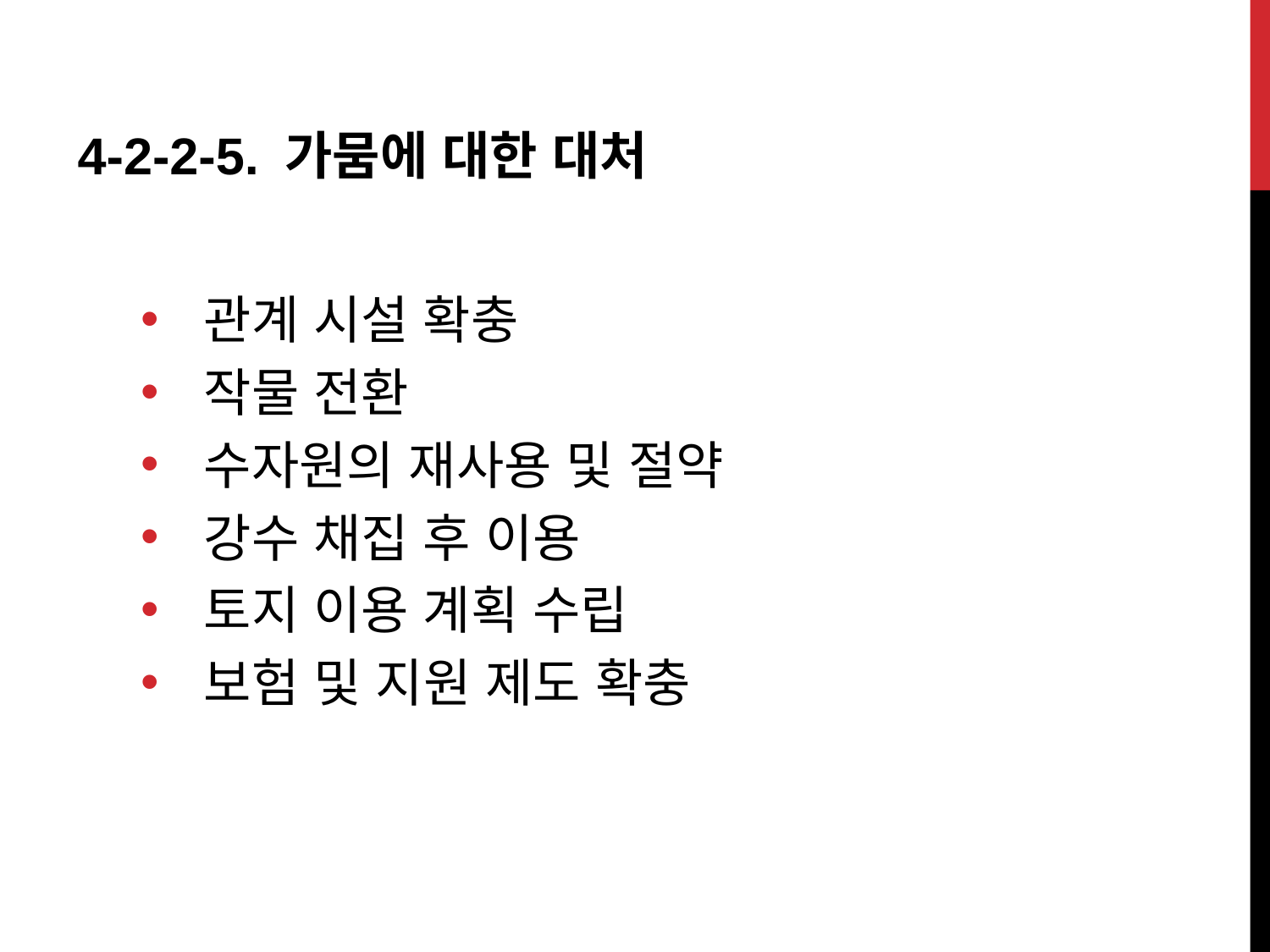

4-2-2-5. 가뭄에 대한 대처

관계 시설 확충
작물 전환
수자원의 재사용 및 절약
강수 채집 후 이용
토지 이용 계획 수립
보험 및 지원 제도 확충